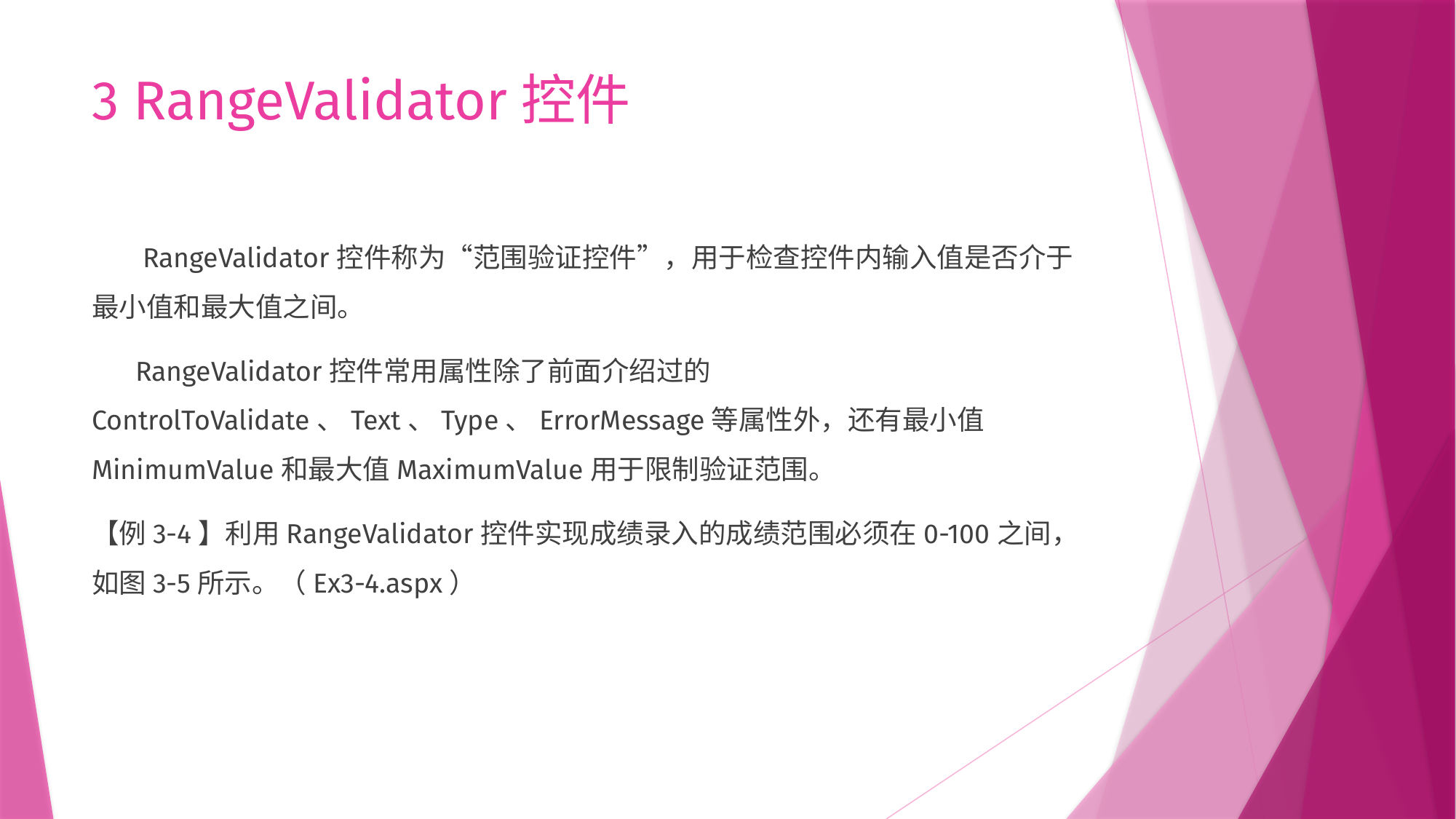

# 3 RangeValidator控件
       RangeValidator控件称为“范围验证控件”，用于检查控件内输入值是否介于最小值和最大值之间。
      RangeValidator控件常用属性除了前面介绍过的ControlToValidate、Text、Type、ErrorMessage等属性外，还有最小值MinimumValue和最大值MaximumValue用于限制验证范围。
【例3-4】利用RangeValidator控件实现成绩录入的成绩范围必须在0-100之间，如图3-5所示。（Ex3-4.aspx）